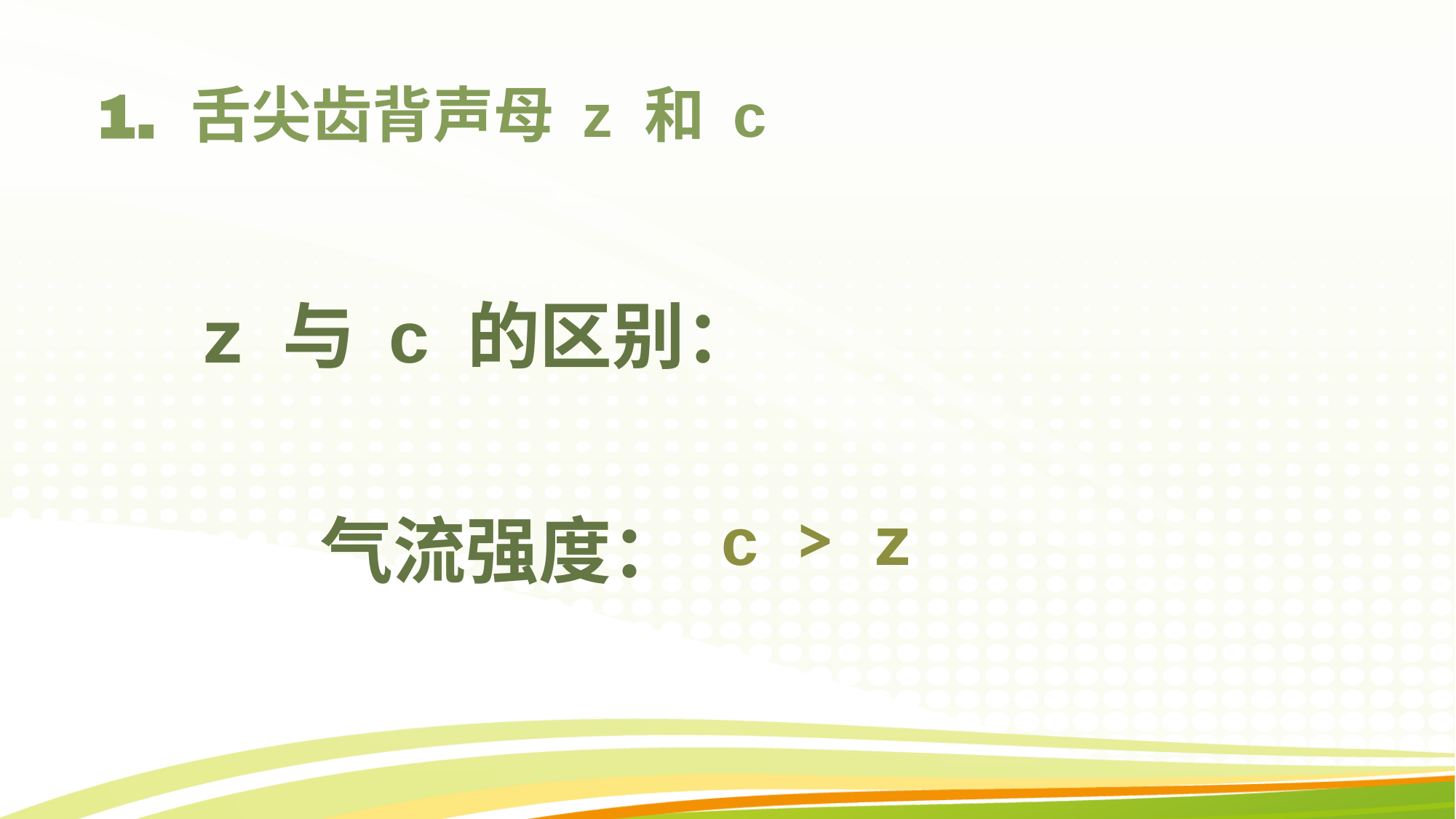

# 1. 舌尖齿背声母 z 和 c
  z 与 c 的区别：

        气流强度：
c  >  z